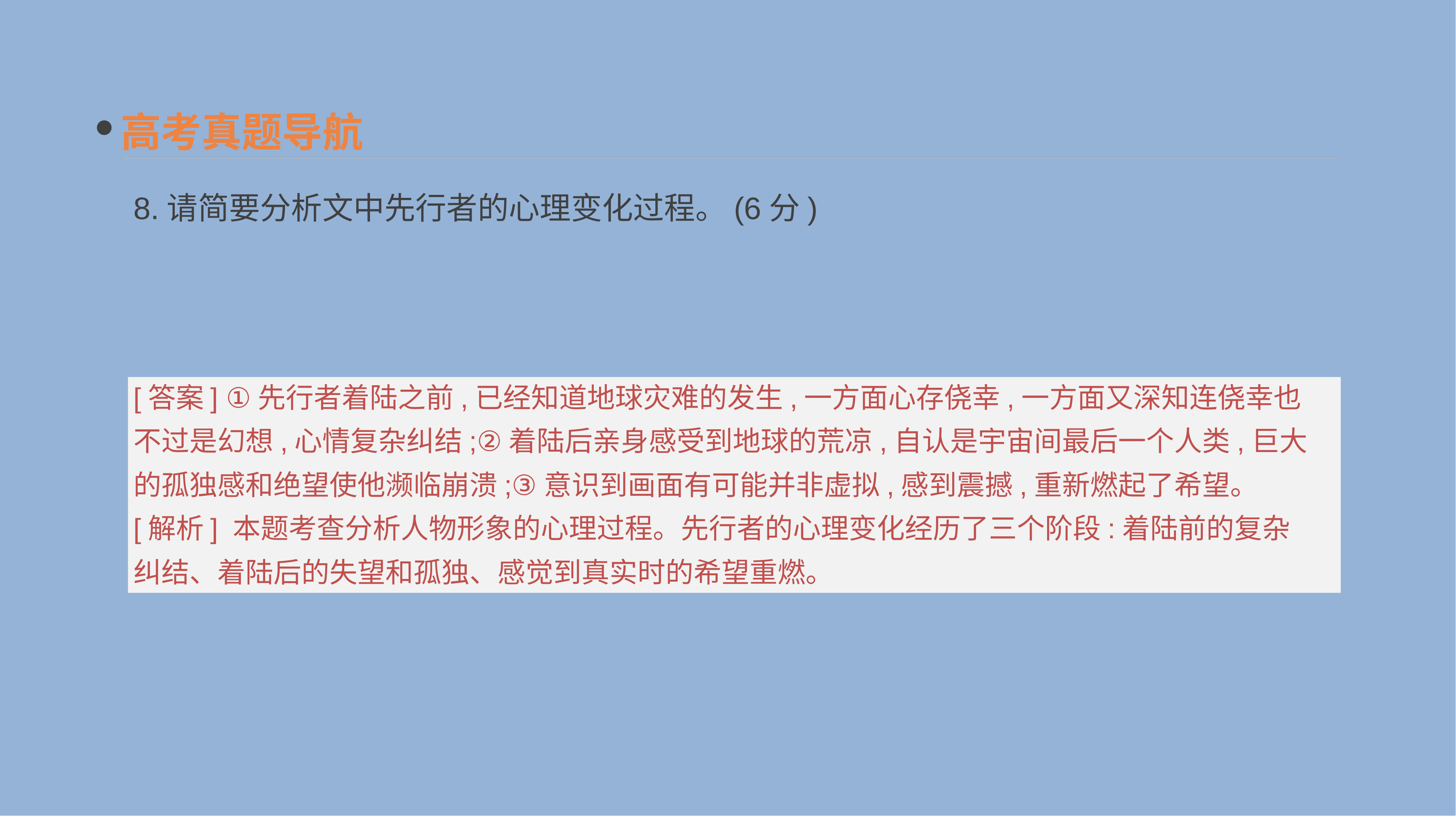

高考真题导航

8.请简要分析文中先行者的心理变化过程。(6分)
[答案] ①先行者着陆之前,已经知道地球灾难的发生,一方面心存侥幸,一方面又深知连侥幸也不过是幻想,心情复杂纠结;②着陆后亲身感受到地球的荒凉,自认是宇宙间最后一个人类,巨大的孤独感和绝望使他濒临崩溃;③意识到画面有可能并非虚拟,感到震撼,重新燃起了希望。
[解析] 本题考查分析人物形象的心理过程。先行者的心理变化经历了三个阶段:着陆前的复杂纠结、着陆后的失望和孤独、感觉到真实时的希望重燃。